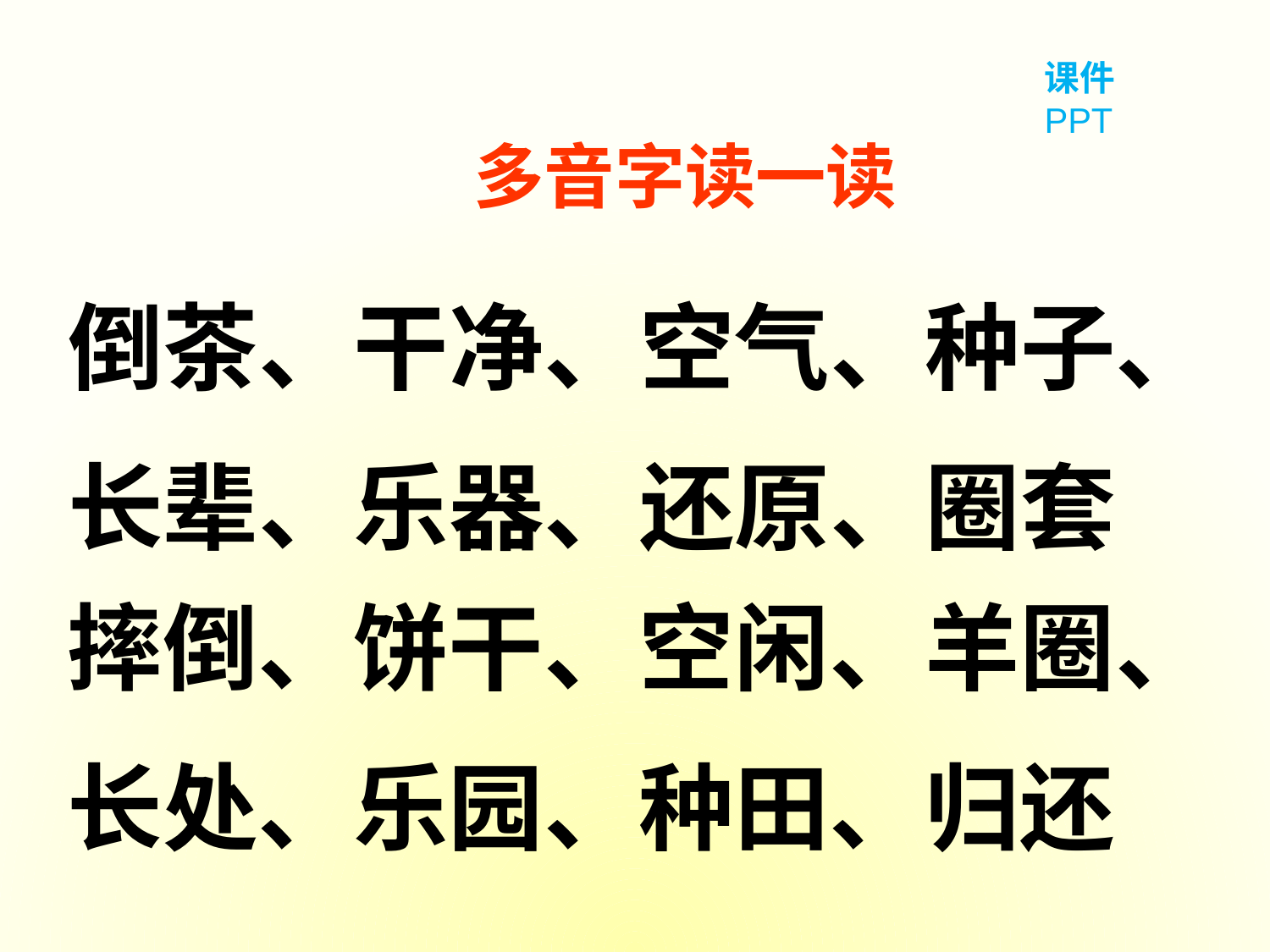

课件PPT
   多音字读一读
倒茶、干净、空气、种子、
长辈、乐器、还原、圈套

摔倒、饼干、空闲、羊圈、
长处、乐园、种田、归还